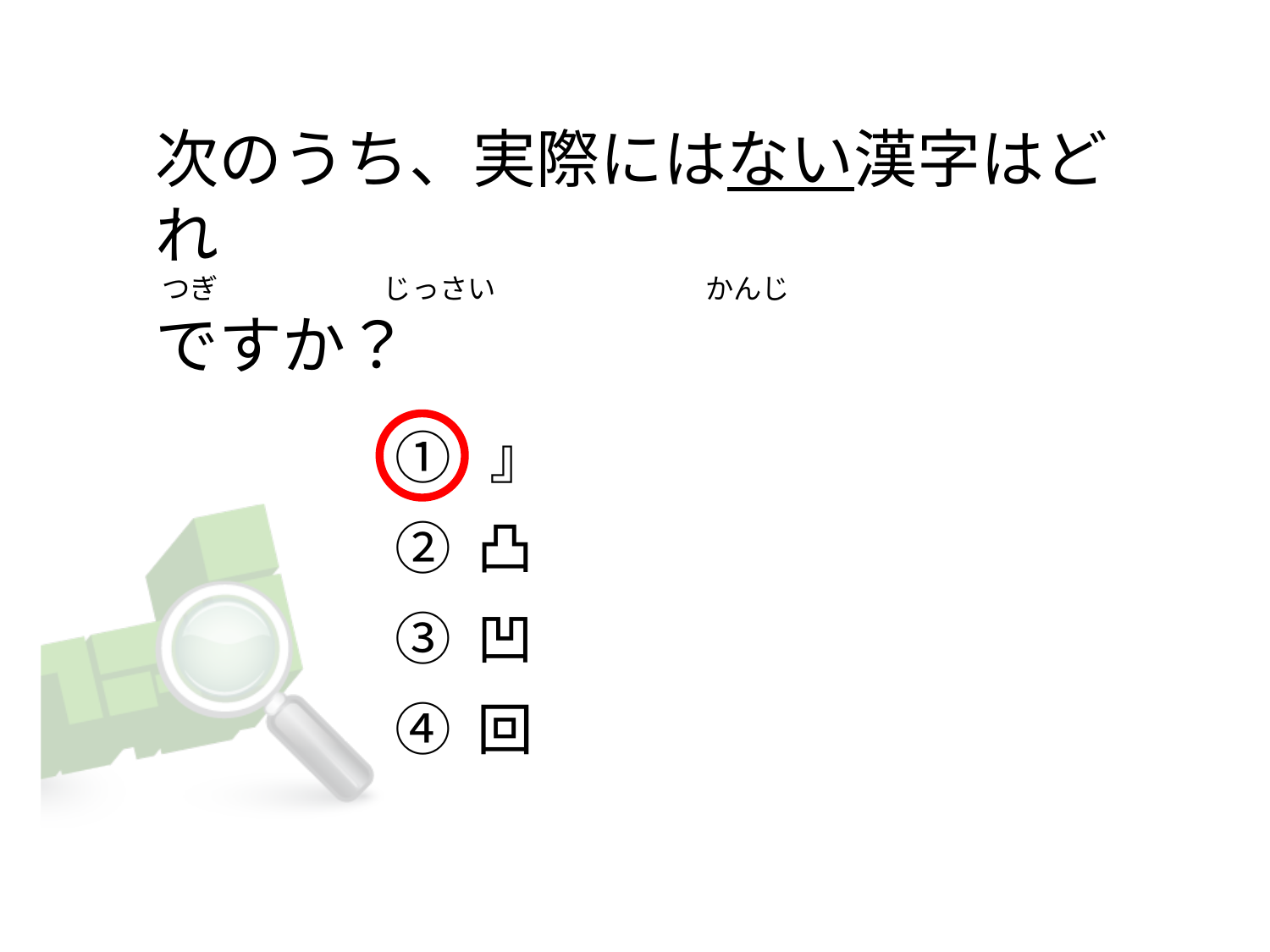

# 次のうち、実際にはない漢字はどれ  つぎ                          じっさい                                 かんじ ですか？

①  』
② 凸
③ 凹
④ 回